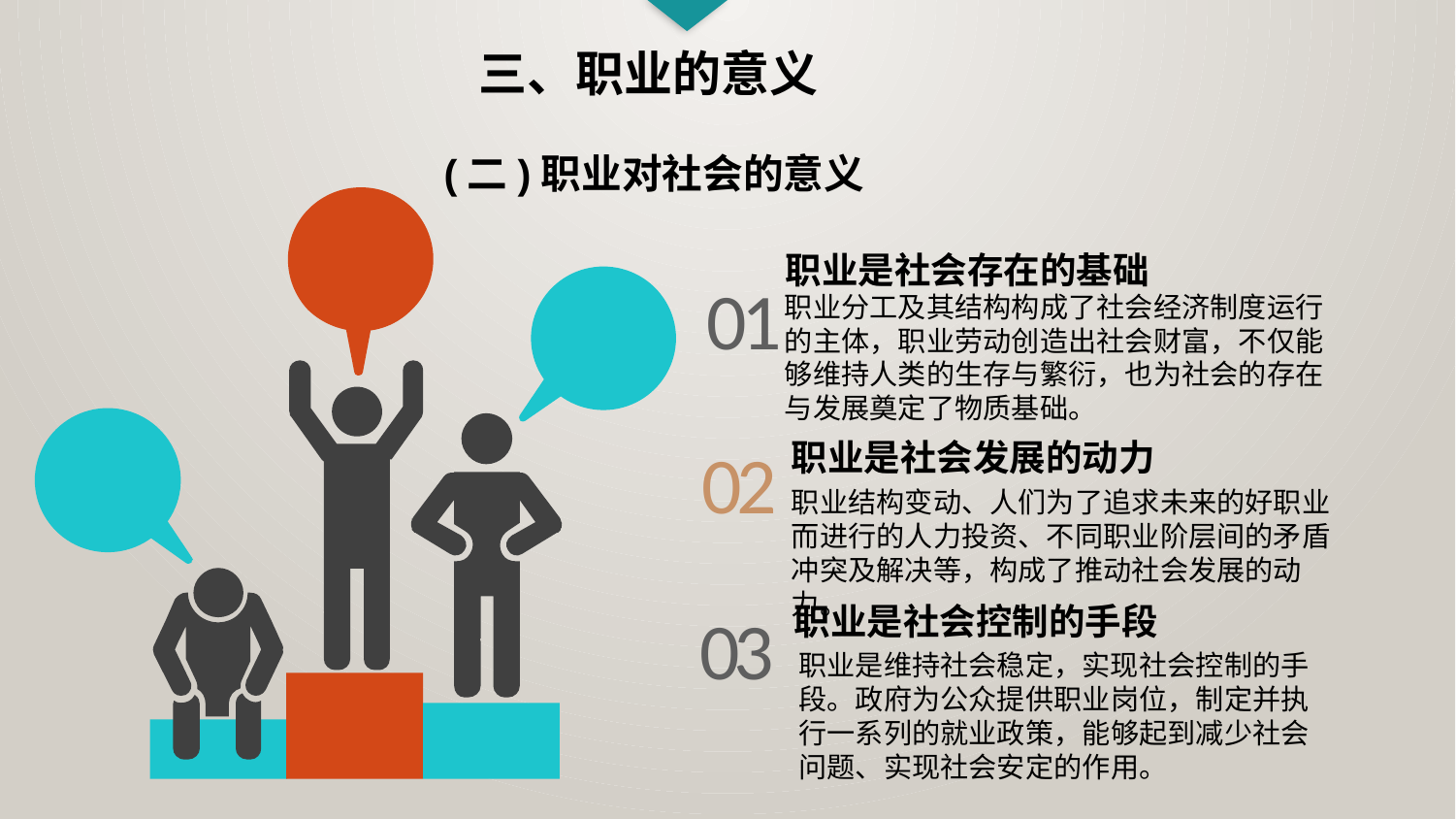

三、职业的意义
(二)职业对社会的意义

职业是社会存在的基础
01
职业分工及其结构构成了社会经济制度运行的主体，职业劳动创造出社会财富，不仅能够维持人类的生存与繁衍，也为社会的存在与发展奠定了物质基础。
职业是社会发展的动力
02
职业结构变动、人们为了追求未来的好职业而进行的人力投资、不同职业阶层间的矛盾冲突及解决等，构成了推动社会发展的动力。
职业是社会控制的手段
03
职业是维持社会稳定，实现社会控制的手段。政府为公众提供职业岗位，制定并执行一系列的就业政策，能够起到减少社会问题、实现社会安定的作用。
18